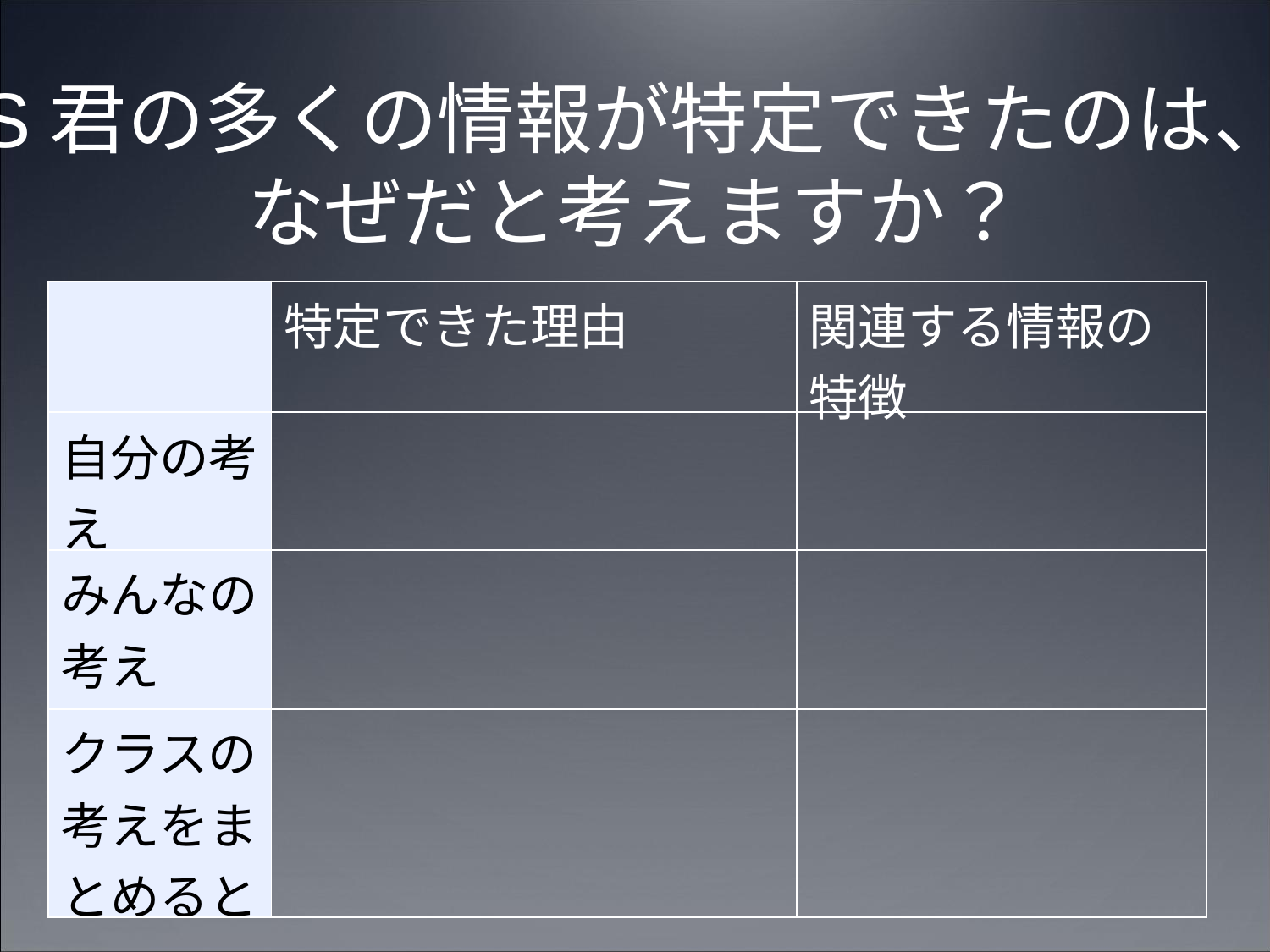

S君の多くの情報が特定できたのは、
なぜだと考えますか？
|  | 特定できた理由 | 関連する情報の特徴 |
| --- | --- | --- |
| 自分の考え |  |  |
| みんなの考え |  |  |
| クラスの考えをまとめると |  |  |